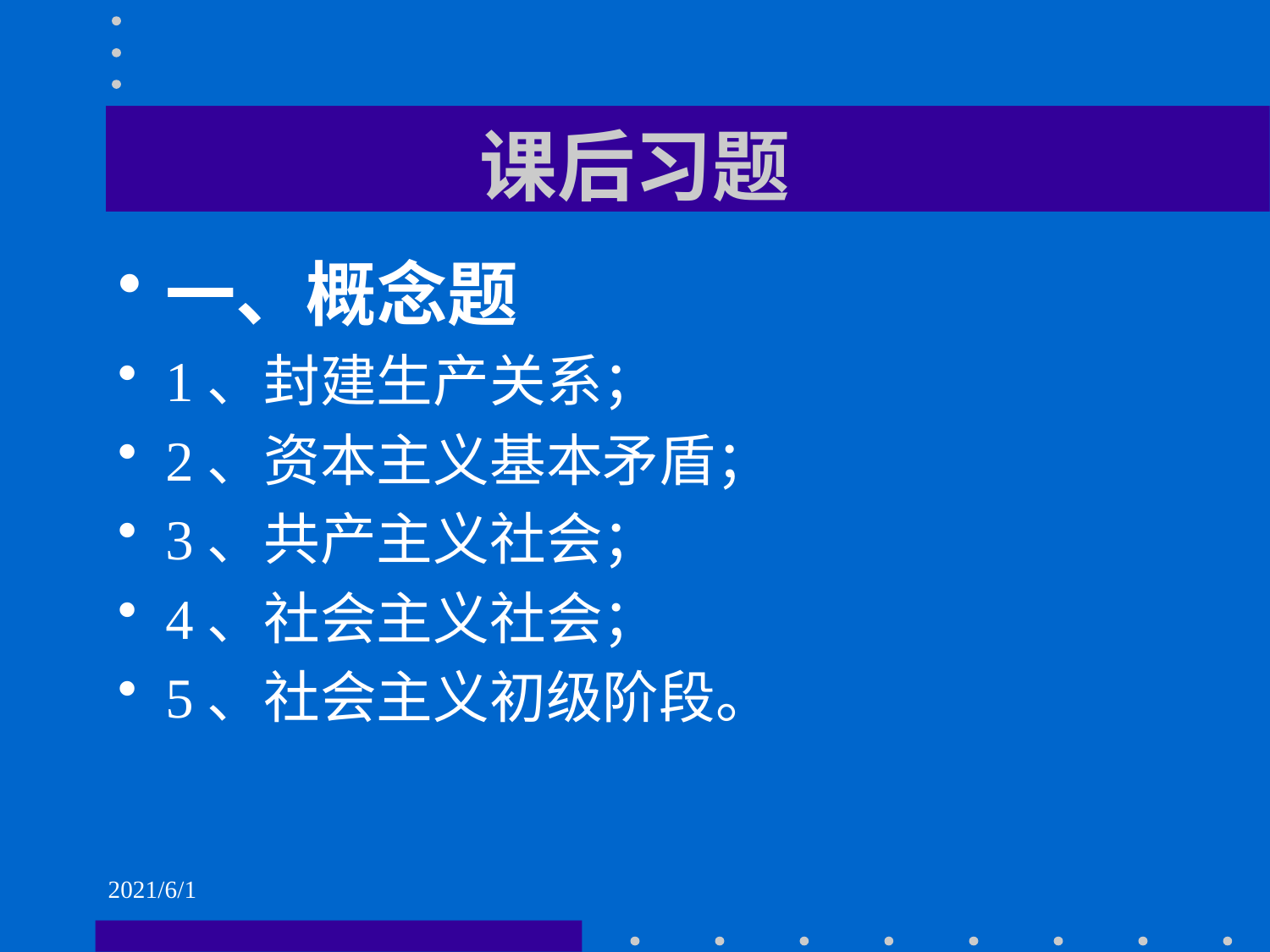

# 课后习题
一、概念题
1、封建生产关系；
2、资本主义基本矛盾；
3、共产主义社会；
4、社会主义社会；
5、社会主义初级阶段。
2021/6/1